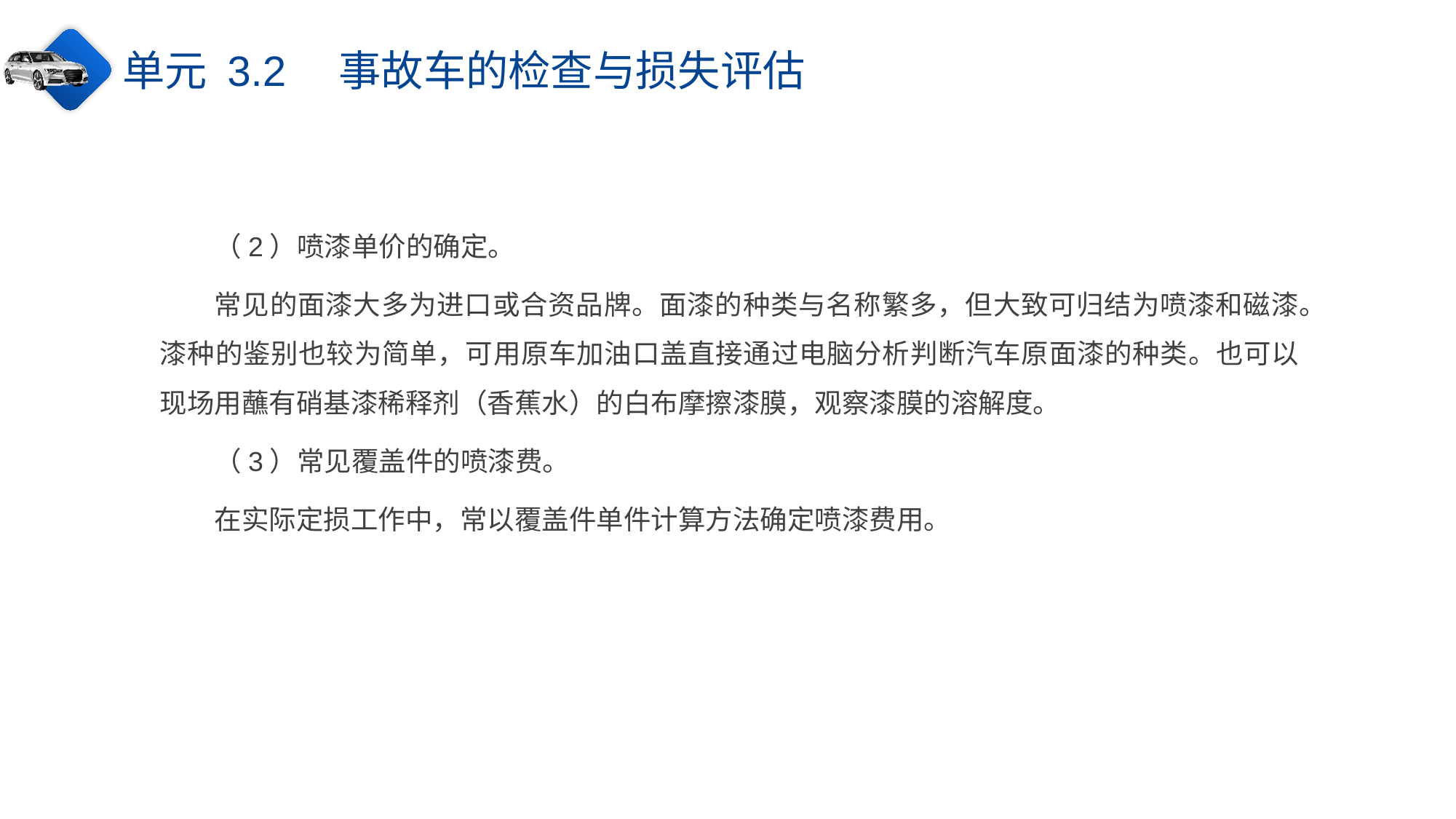

单元 3.2　事故车的检查与损失评估
（2）喷漆单价的确定。
常见的面漆大多为进口或合资品牌。面漆的种类与名称繁多，但大致可归结为喷漆和磁漆。漆种的鉴别也较为简单，可用原车加油口盖直接通过电脑分析判断汽车原面漆的种类。也可以现场用蘸有硝基漆稀释剂（香蕉水）的白布摩擦漆膜，观察漆膜的溶解度。
（3）常见覆盖件的喷漆费。
在实际定损工作中，常以覆盖件单件计算方法确定喷漆费用。